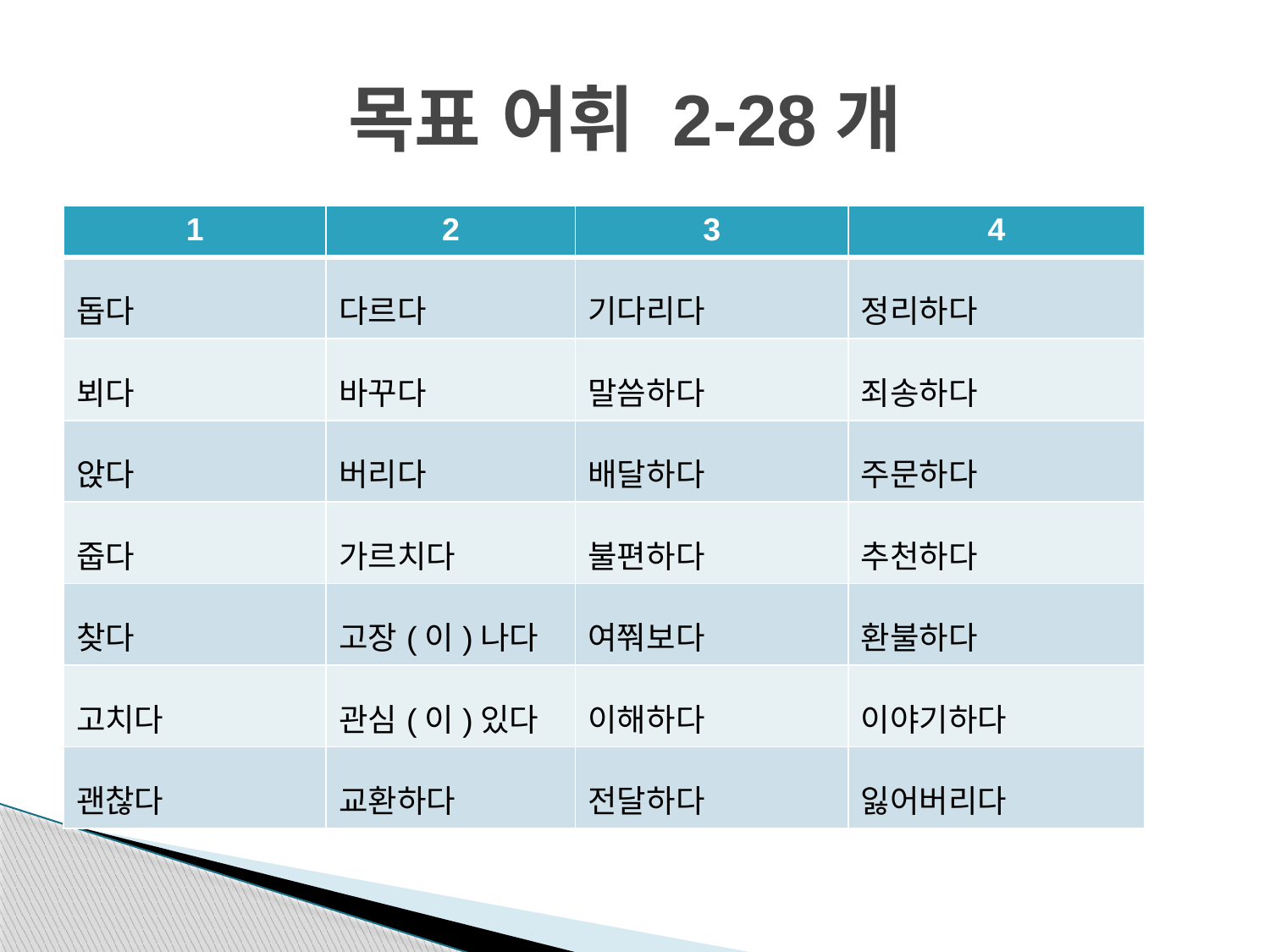

# 목표 어휘 2-28개
| 1 | 2 | 3 | 4 |
| --- | --- | --- | --- |
| 돕다 | 다르다 | 기다리다 | 정리하다 |
| 뵈다 | 바꾸다 | 말씀하다 | 죄송하다 |
| 앉다 | 버리다 | 배달하다 | 주문하다 |
| 줍다 | 가르치다 | 불편하다 | 추천하다 |
| 찾다 | 고장(이)나다 | 여쭤보다 | 환불하다 |
| 고치다 | 관심(이)있다 | 이해하다 | 이야기하다 |
| 괜찮다 | 교환하다 | 전달하다 | 잃어버리다 |